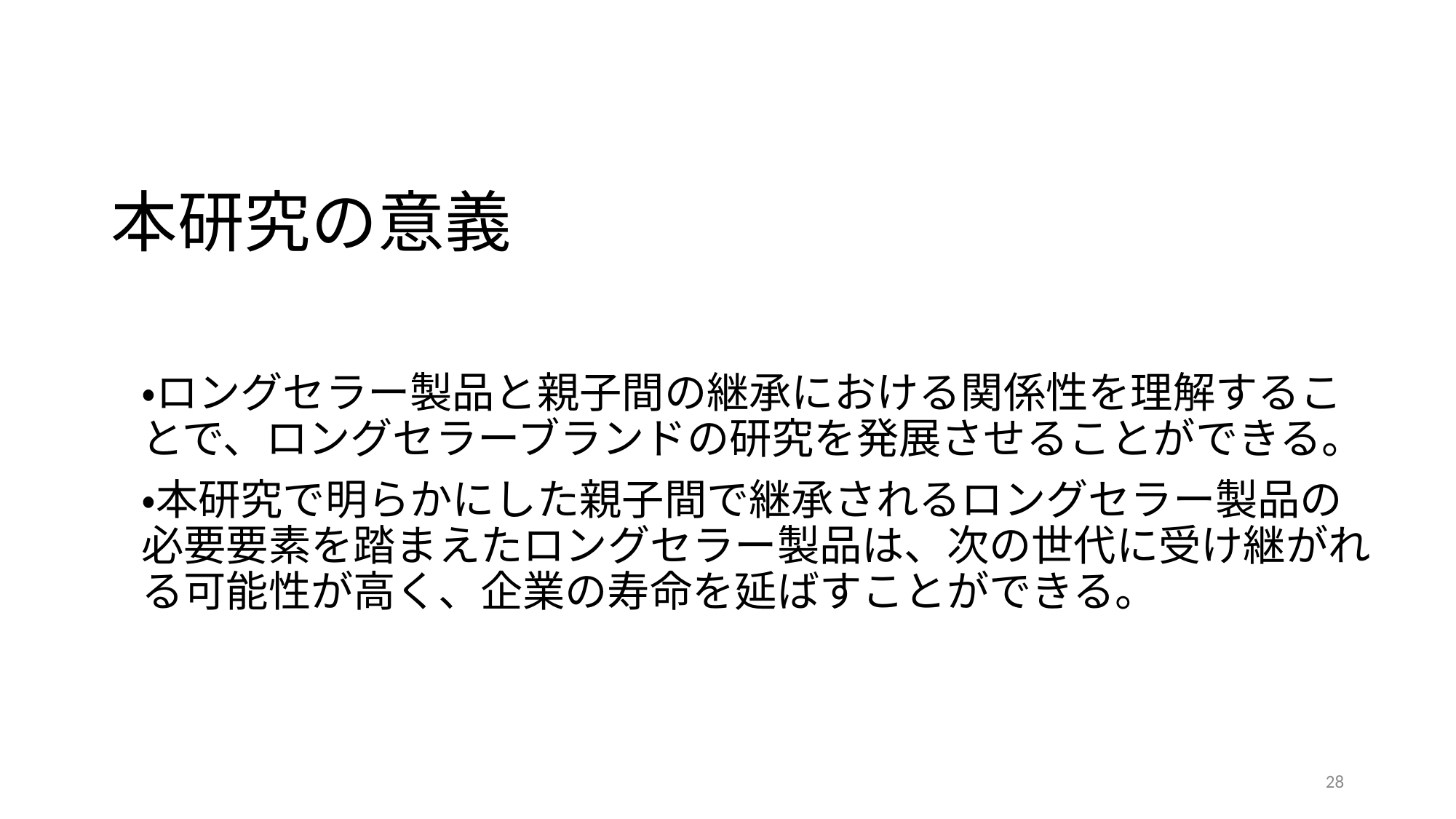

# 本研究の意義
・ロングセラー製品と親子間の継承における関係性を理解することで、ロングセラーブランドの研究を発展させることができる。
・本研究で明らかにした親子間で継承されるロングセラー製品の必要要素を踏まえたロングセラー製品は、次の世代に受け継がれる可能性が高く、企業の寿命を延ばすことができる。

28